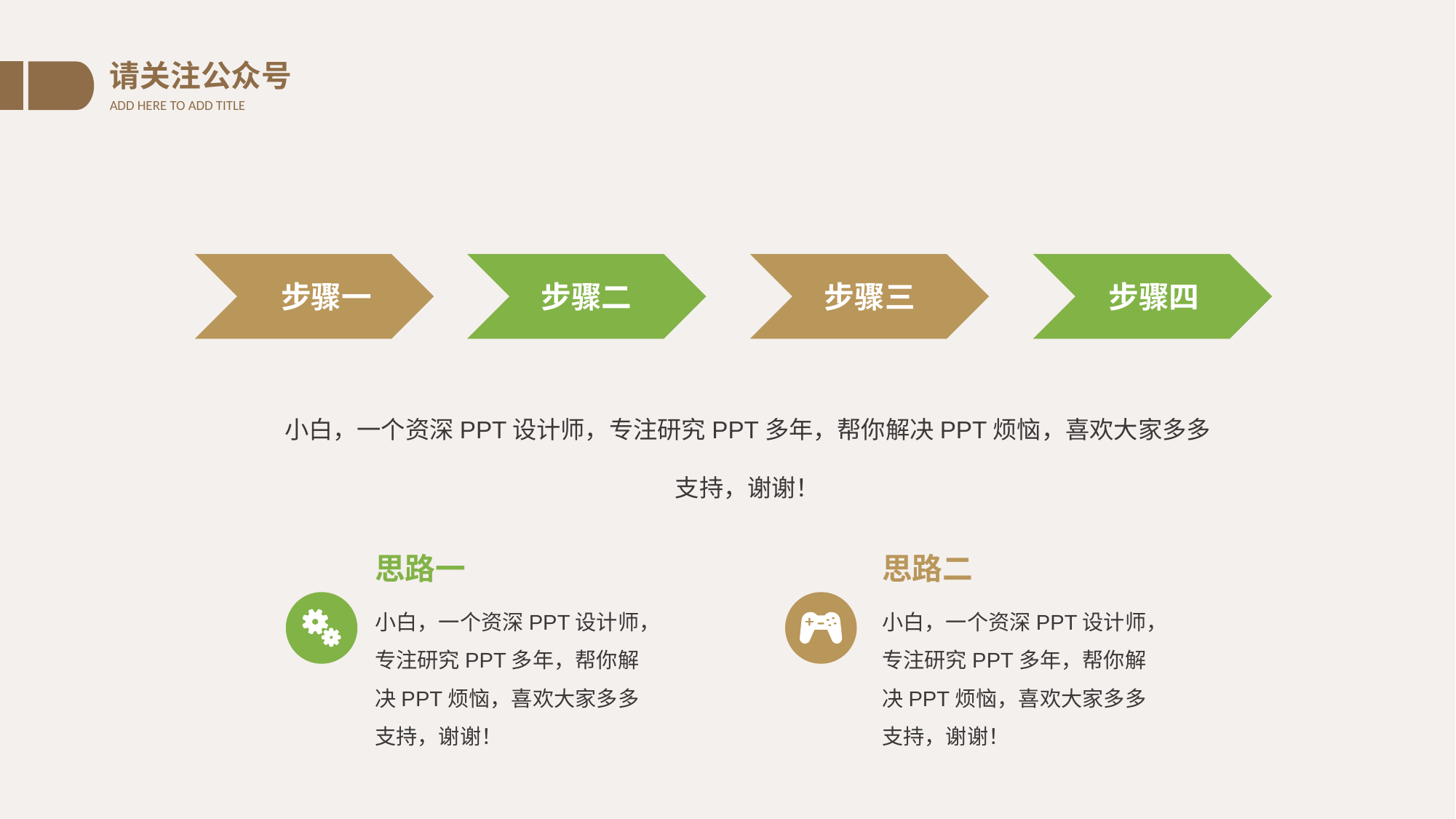

请关注公众号

ADD HERE TO ADD TITLE

步骤一
步骤二
步骤三
步骤四
小白，一个资深PPT设计师，专注研究PPT多年，帮你解决PPT烦恼，喜欢大家多多支持，谢谢！
思路一
思路二
小白，一个资深PPT设计师，专注研究PPT多年，帮你解决PPT烦恼，喜欢大家多多支持，谢谢！
小白，一个资深PPT设计师，专注研究PPT多年，帮你解决PPT烦恼，喜欢大家多多支持，谢谢！